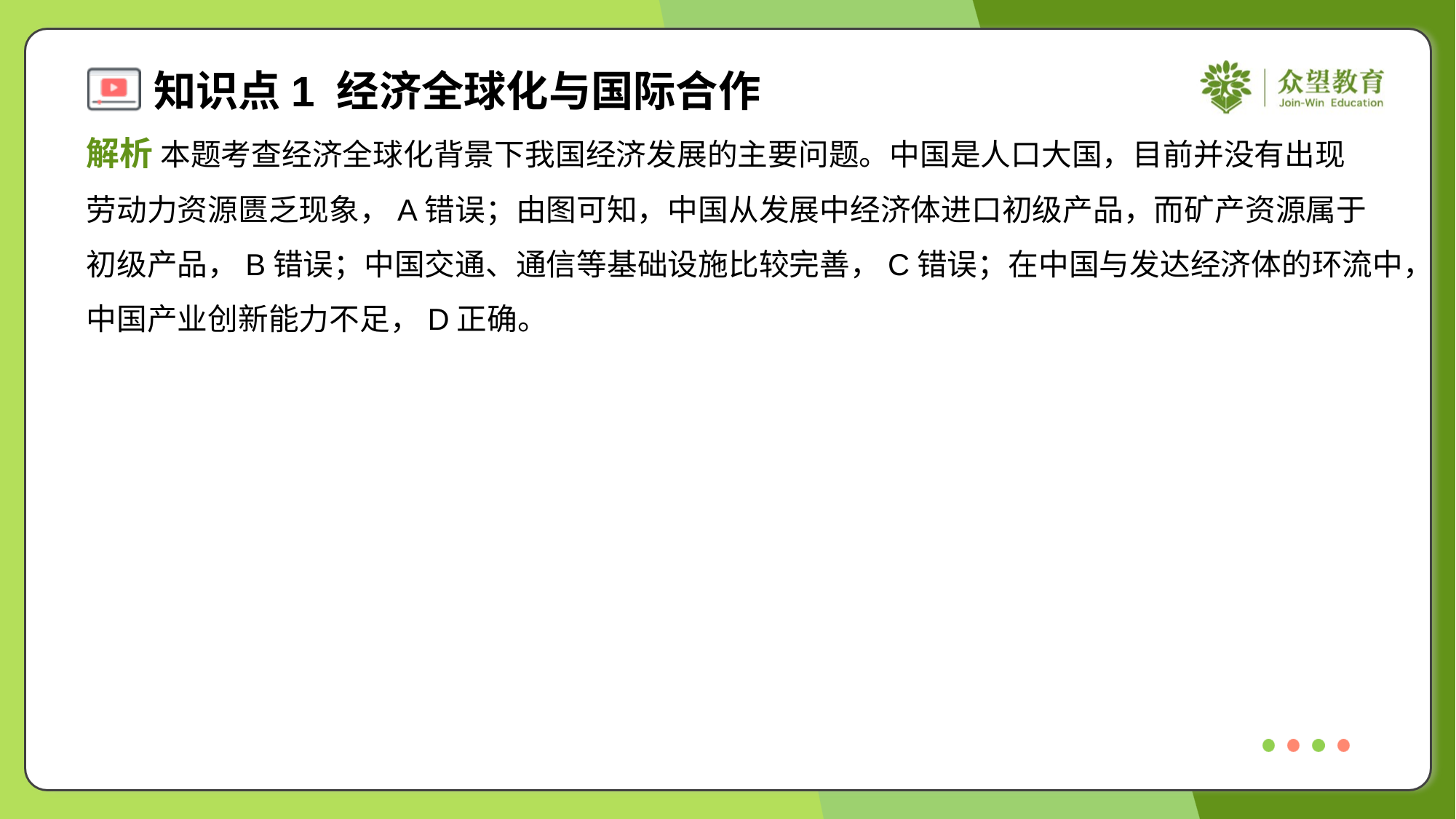

解析 本题考查经济全球化背景下我国经济发展的主要问题。中国是人口大国，目前并没有出现
劳动力资源匮乏现象，A错误；由图可知，中国从发展中经济体进口初级产品，而矿产资源属于
初级产品，B错误；中国交通、通信等基础设施比较完善，C错误；在中国与发达经济体的环流中，
中国产业创新能力不足，D正确。